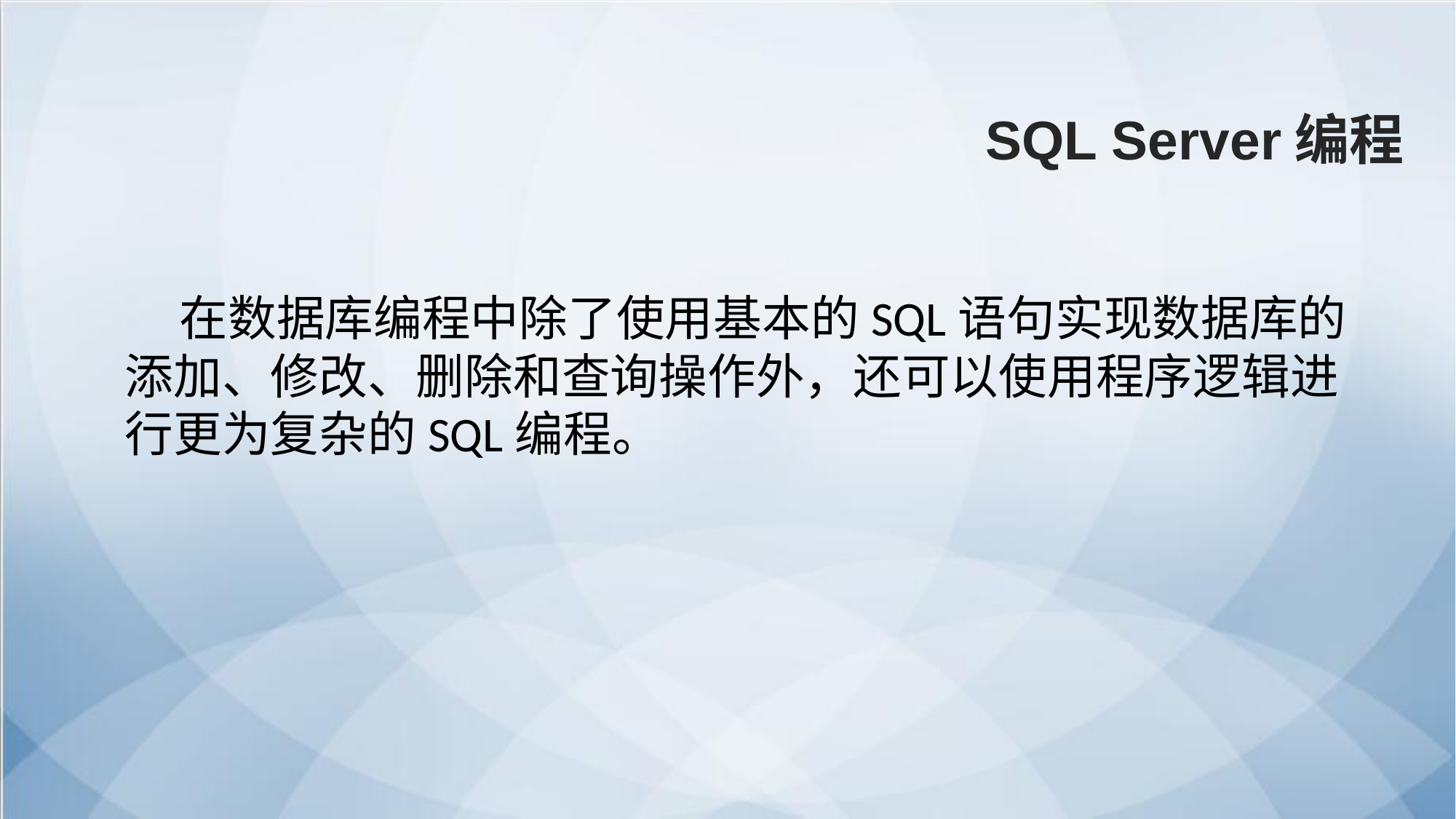

SQL Server编程
在数据库编程中除了使用基本的SQL语句实现数据库的添加、修改、删除和查询操作外，还可以使用程序逻辑进行更为复杂的SQL编程。